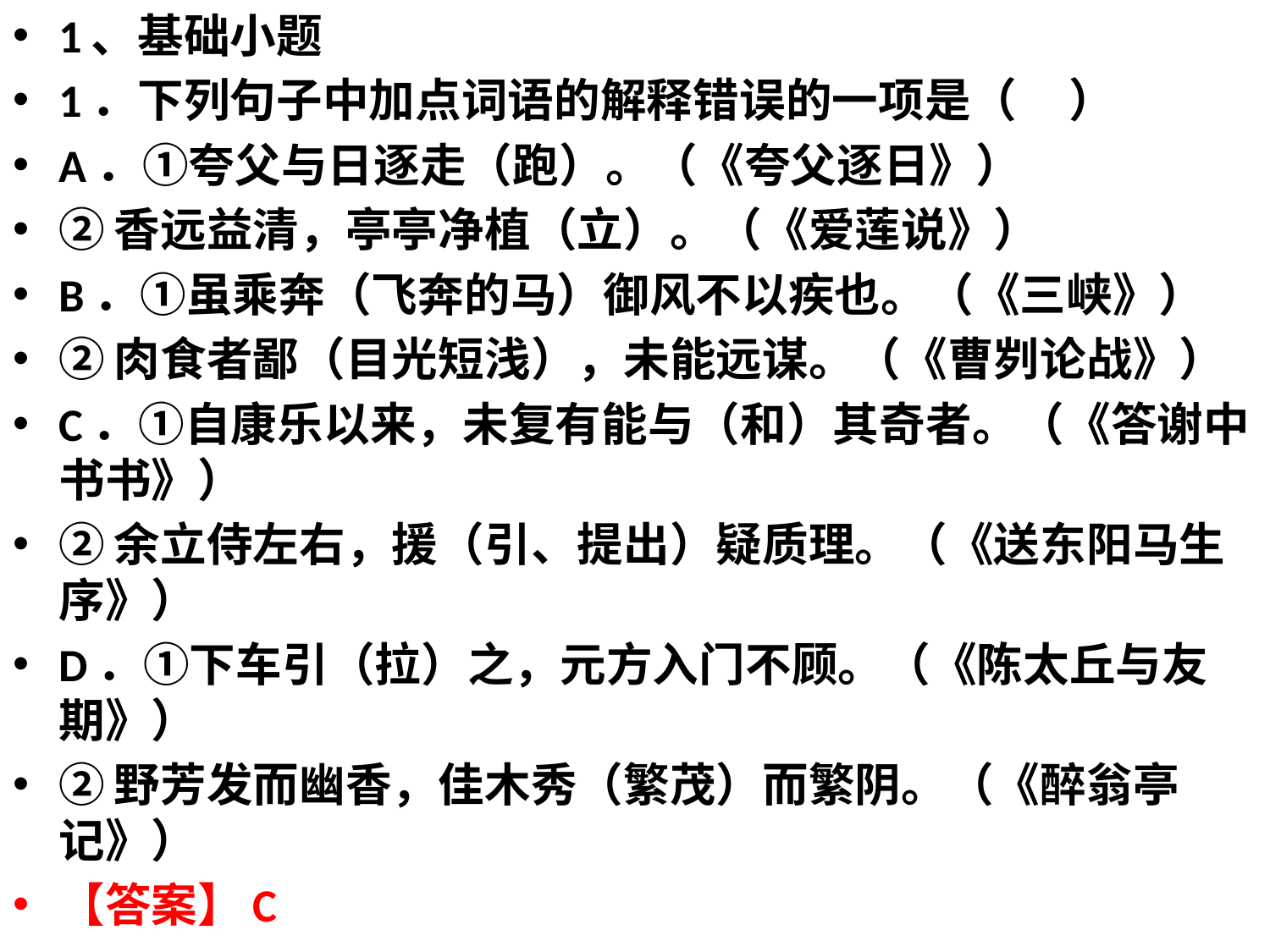

1、基础小题
1．下列句子中加点词语的解释错误的一项是（    ）
A．①夸父与日逐走（跑）。（《夸父逐日》）
②香远益清，亭亭净植（立）。（《爱莲说》）
B．①虽乘奔（飞奔的马）御风不以疾也。（《三峡》）
②肉食者鄙（目光短浅），未能远谋。（《曹刿论战》）
C．①自康乐以来，未复有能与（和）其奇者。（《答谢中书书》）
②余立侍左右，援（引、提出）疑质理。（《送东阳马生序》）
D．①下车引（拉）之，元方入门不顾。（《陈太丘与友期》）
②野芳发而幽香，佳木秀（繁茂）而繁阴。（《醉翁亭记》）
【答案】C

#